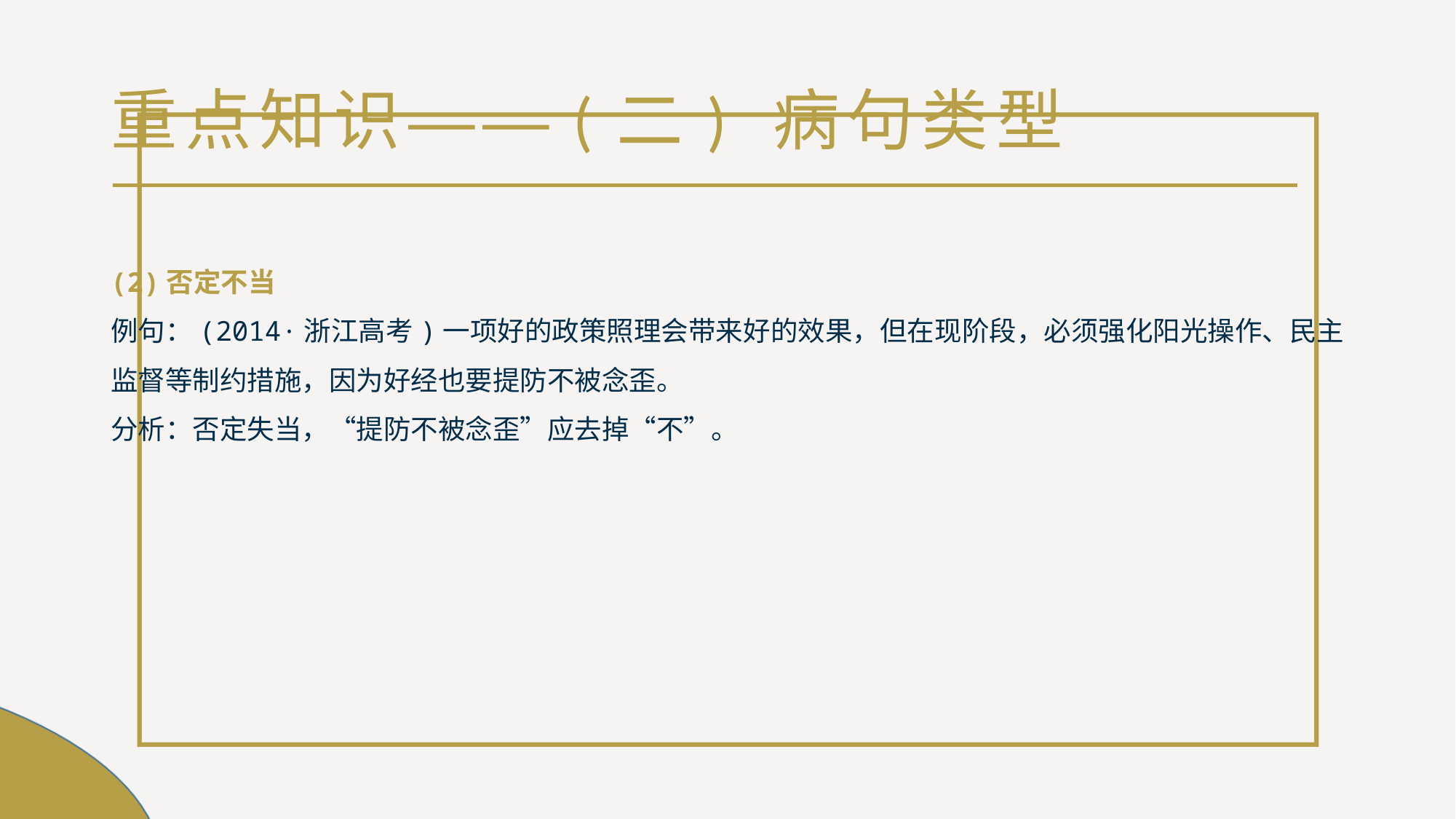

# 重点知识——(二) 病句类型
(2)否定不当
例句：(2014·浙江高考)一项好的政策照理会带来好的效果，但在现阶段，必须强化阳光操作、民主监督等制约措施，因为好经也要提防不被念歪。
分析：否定失当，“提防不被念歪”应去掉“不”。